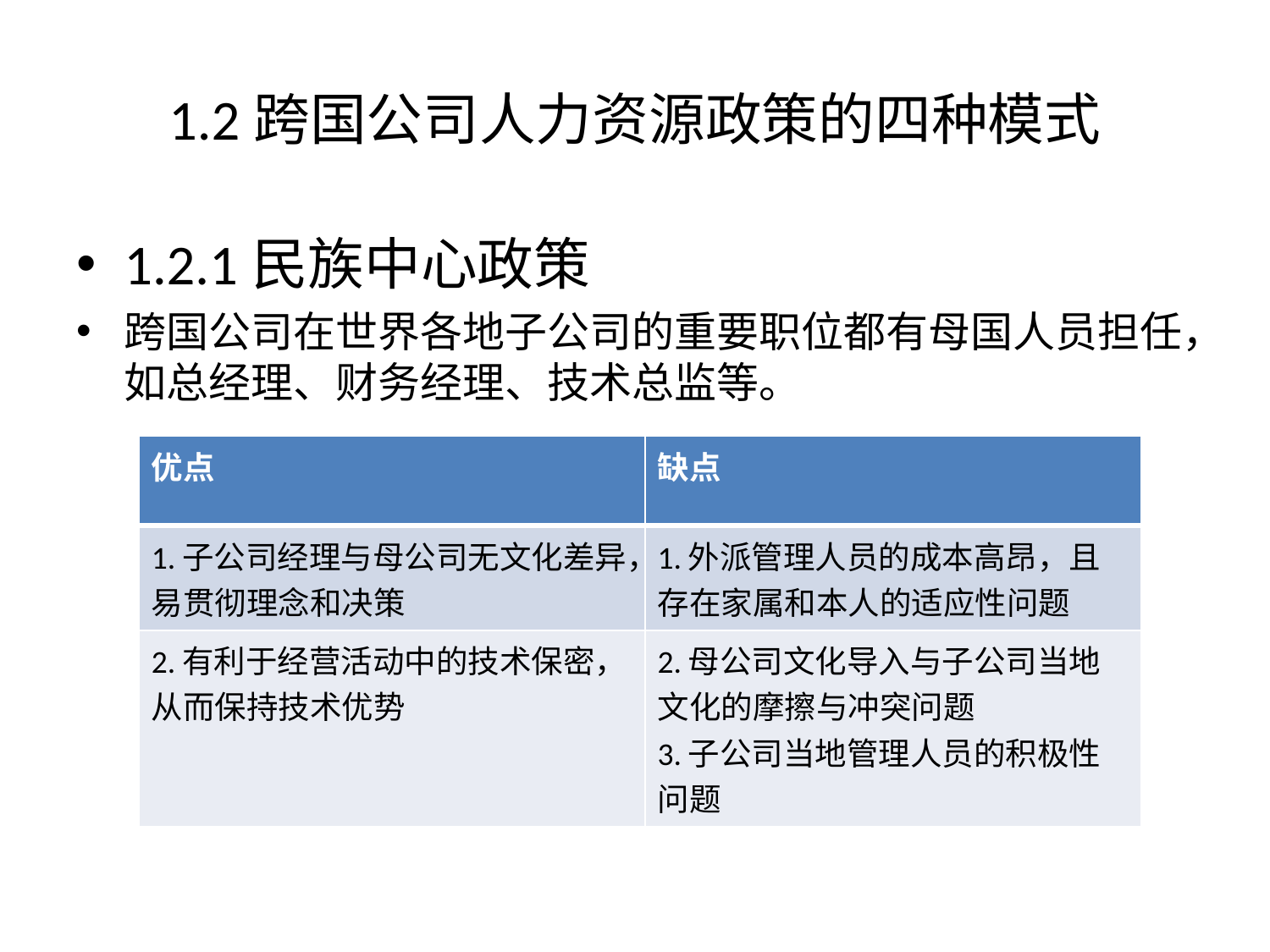

# 1.2跨国公司人力资源政策的四种模式
1.2.1民族中心政策
跨国公司在世界各地子公司的重要职位都有母国人员担任，如总经理、财务经理、技术总监等。
| 优点 | 缺点 |
| --- | --- |
| 1.子公司经理与母公司无文化差异，易贯彻理念和决策 | 1.外派管理人员的成本高昂，且存在家属和本人的适应性问题 |
| 2.有利于经营活动中的技术保密，从而保持技术优势 | 2.母公司文化导入与子公司当地文化的摩擦与冲突问题 3.子公司当地管理人员的积极性问题 |